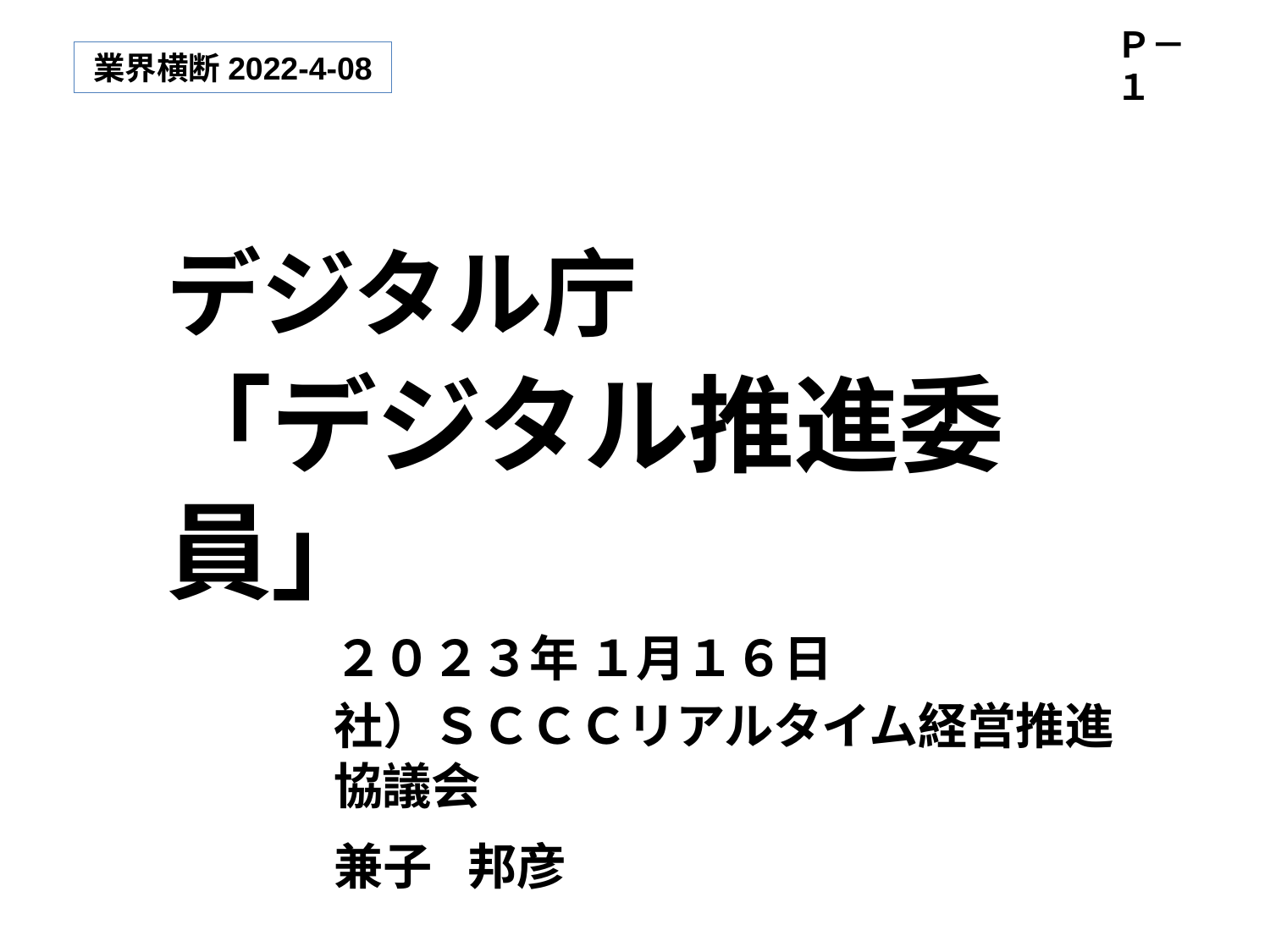

Ｐ－	１
業界横断2022-4-08
# デジタル庁
「デジタル推進委員」
２０２３年	１月１６日
社）ＳＣＣＣリアルタイム経営推進協議会
兼子	邦彦